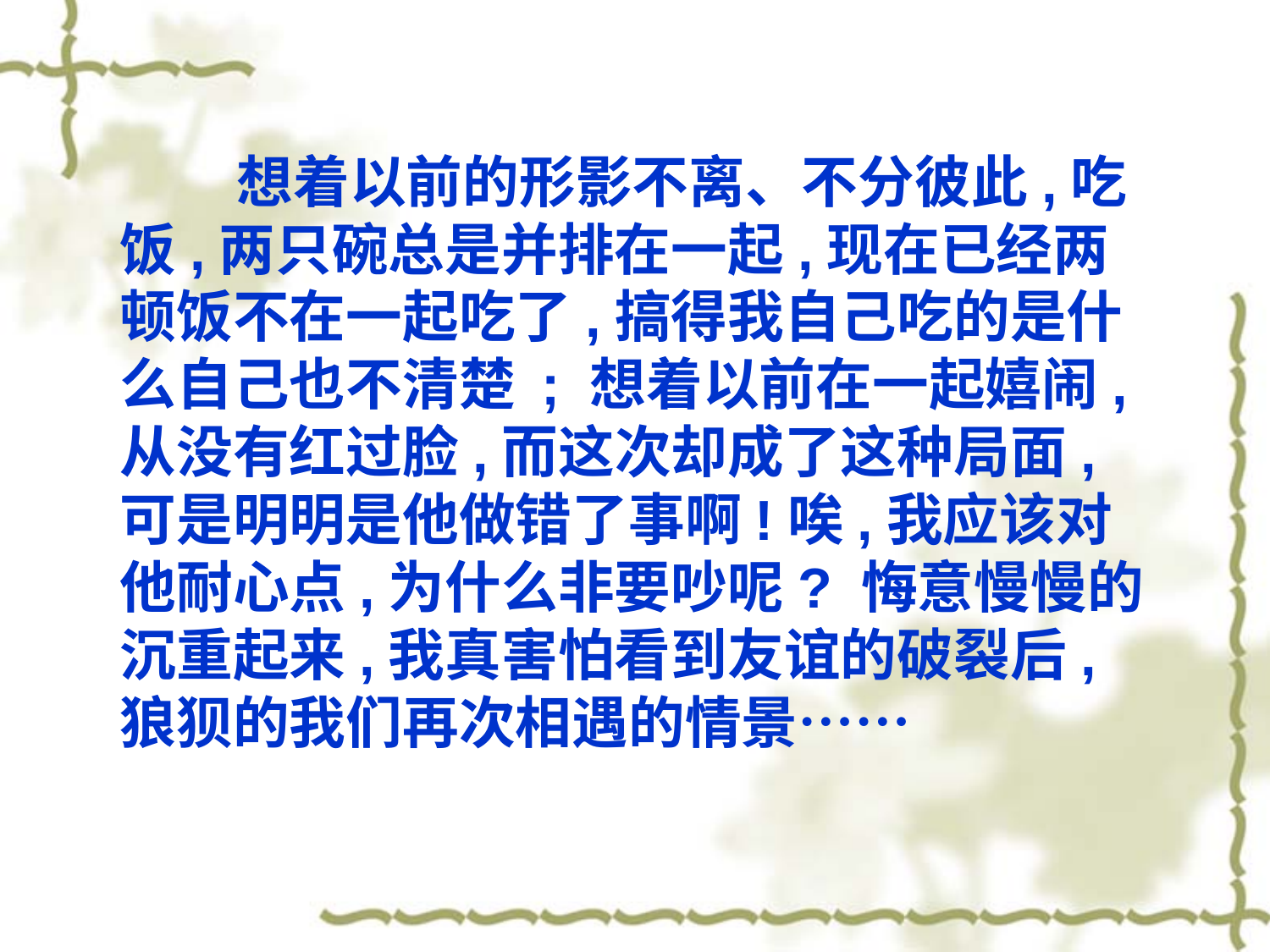

想着以前的形影不离、不分彼此,吃饭,两只碗总是并排在一起,现在已经两顿饭不在一起吃了,搞得我自己吃的是什么自己也不清楚 ; 想着以前在一起嬉闹,从没有红过脸,而这次却成了这种局面,可是明明是他做错了事啊!唉,我应该对他耐心点,为什么非要吵呢? 悔意慢慢的沉重起来,我真害怕看到友谊的破裂后, 狼狈的我们再次相遇的情景……

109